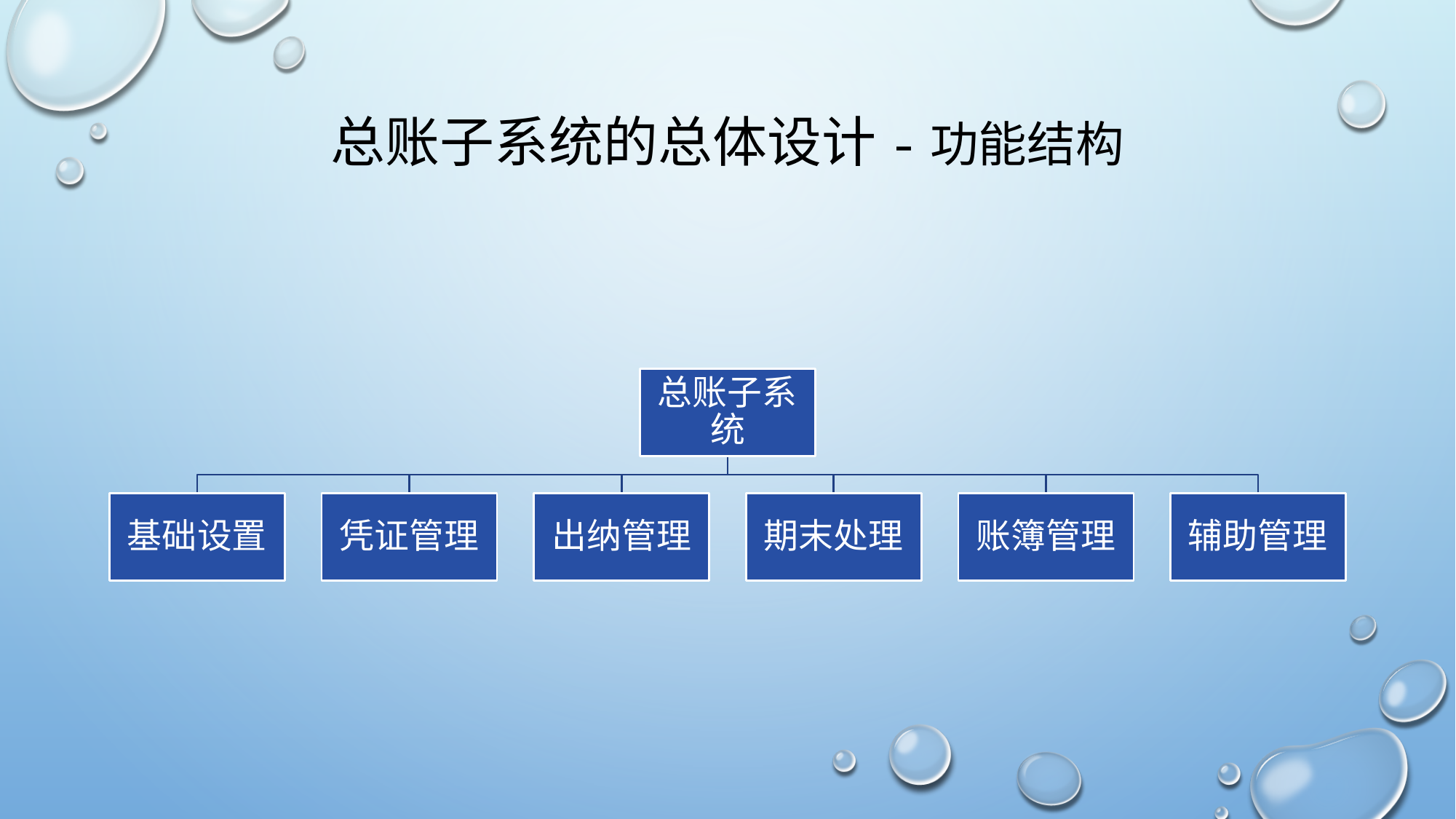

# 总账子系统的总体设计-功能结构
总账子系统
基础设置
凭证管理
出纳管理
期末处理
账簿管理
辅助管理